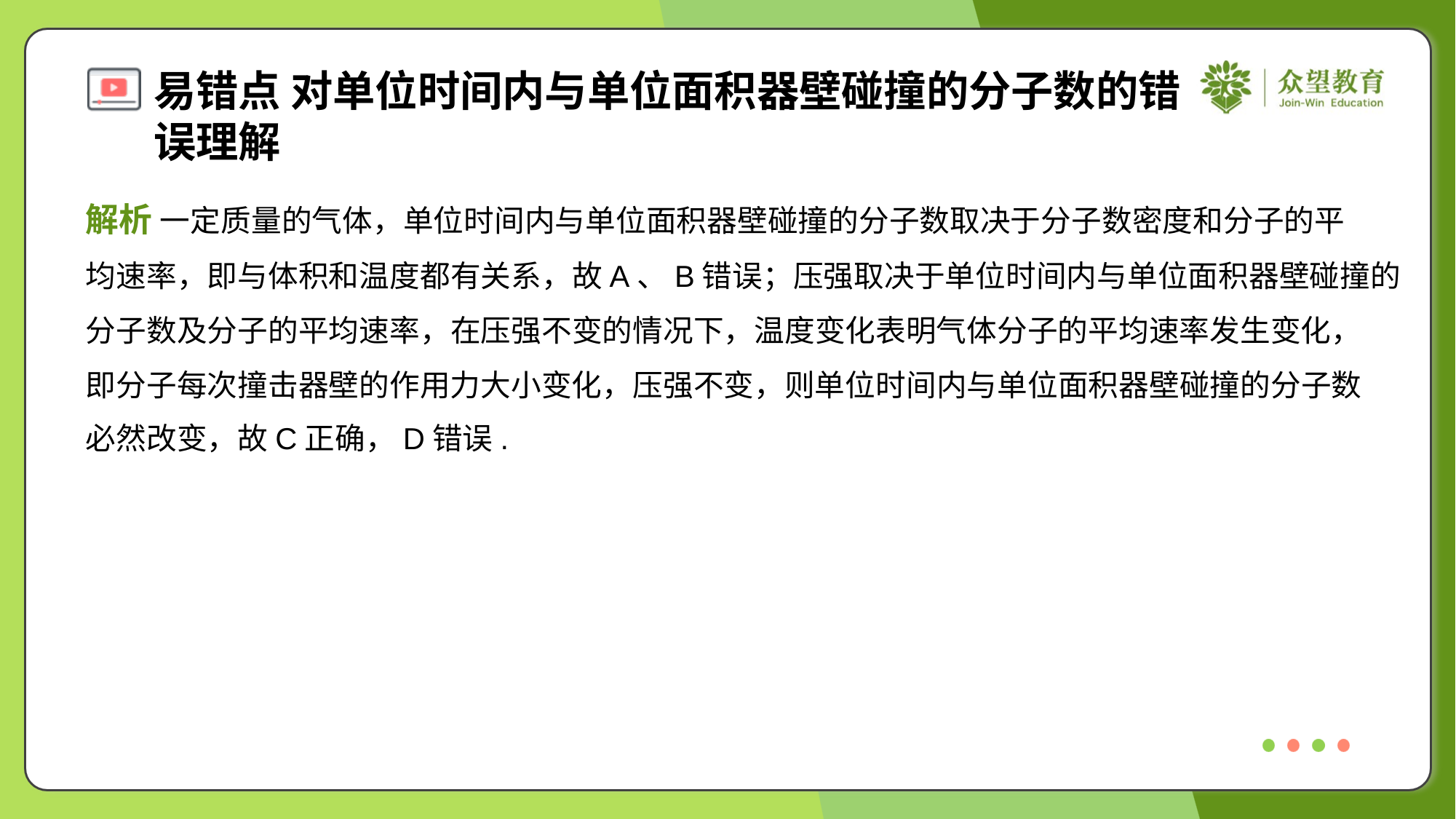

解析 一定质量的气体，单位时间内与单位面积器壁碰撞的分子数取决于分子数密度和分子的平
均速率，即与体积和温度都有关系，故A、B错误；压强取决于单位时间内与单位面积器壁碰撞的
分子数及分子的平均速率，在压强不变的情况下，温度变化表明气体分子的平均速率发生变化，
即分子每次撞击器壁的作用力大小变化，压强不变，则单位时间内与单位面积器壁碰撞的分子数
必然改变，故C正确，D错误.